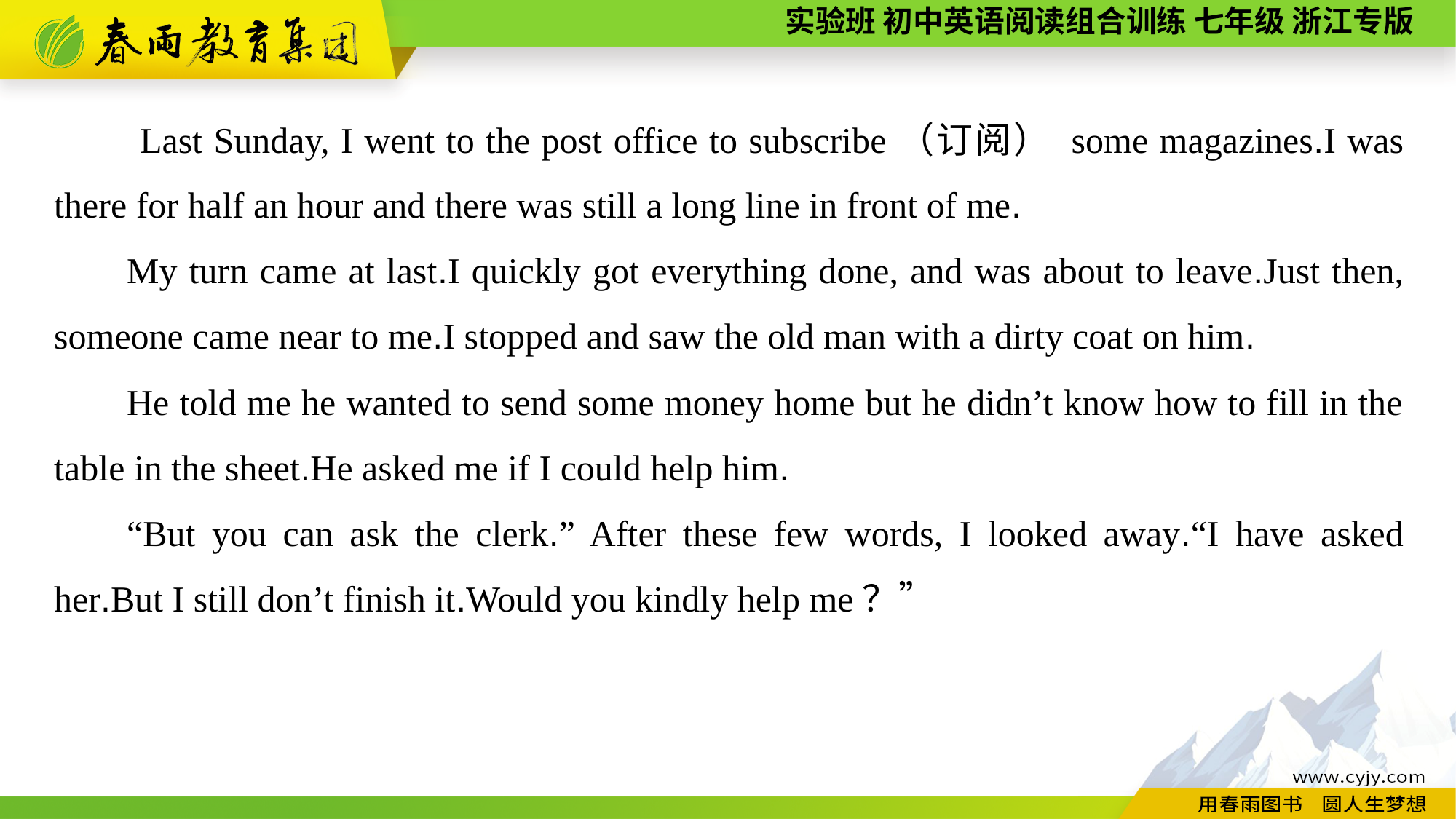

Last Sunday, I went to the post office to subscribe（订阅） some magazines.I was there for half an hour and there was still a long line in front of me.
My turn came at last.I quickly got everything done, and was about to leave.Just then, someone came near to me.I stopped and saw the old man with a dirty coat on him.
He told me he wanted to send some money home but he didn’t know how to fill in the table in the sheet.He asked me if I could help him.
“But you can ask the clerk.” After these few words, I looked away.“I have asked her.But I still don’t finish it.Would you kindly help me？”